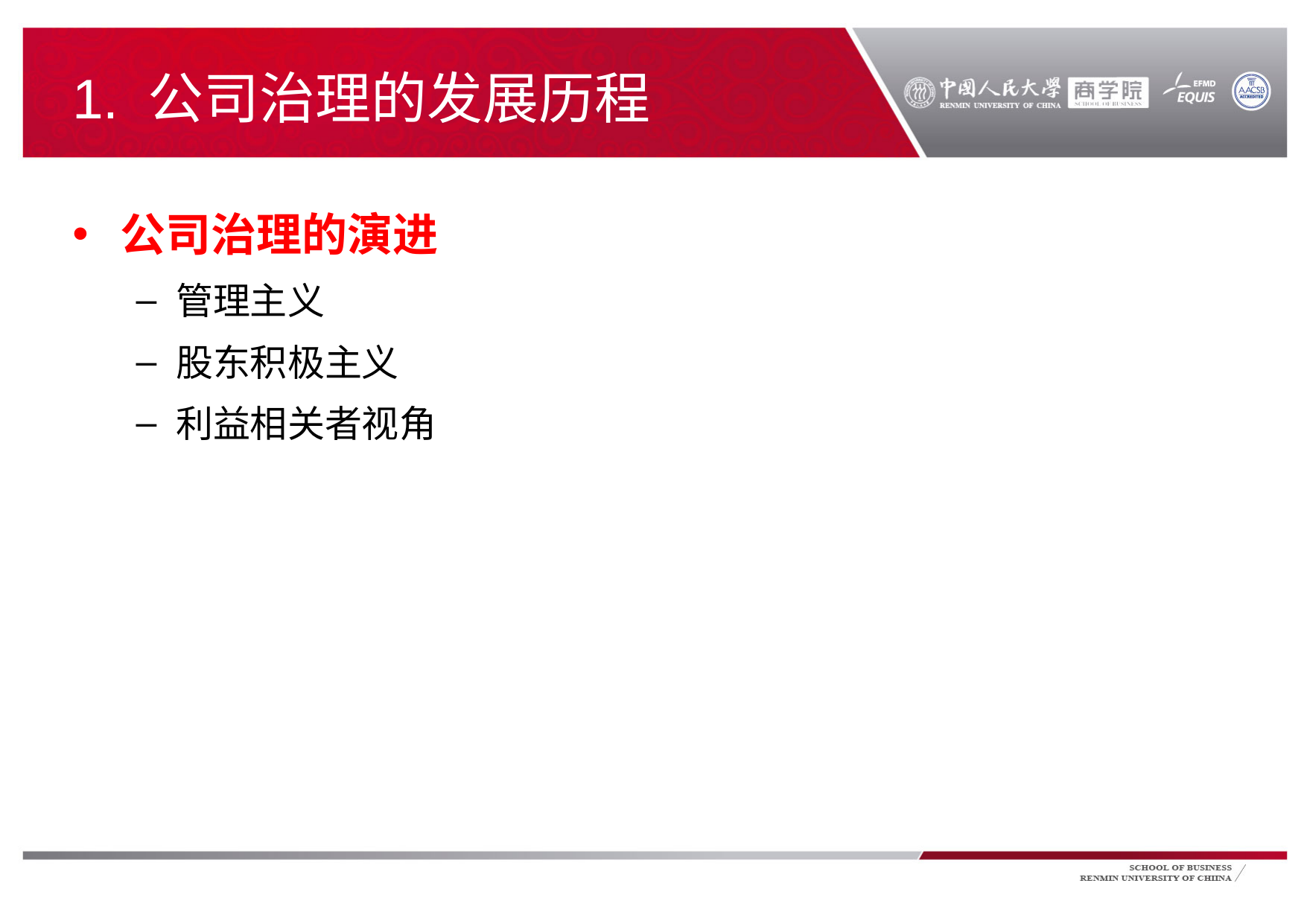

# 1. 公司治理的发展历程
公司治理的演进
管理主义
股东积极主义
利益相关者视角